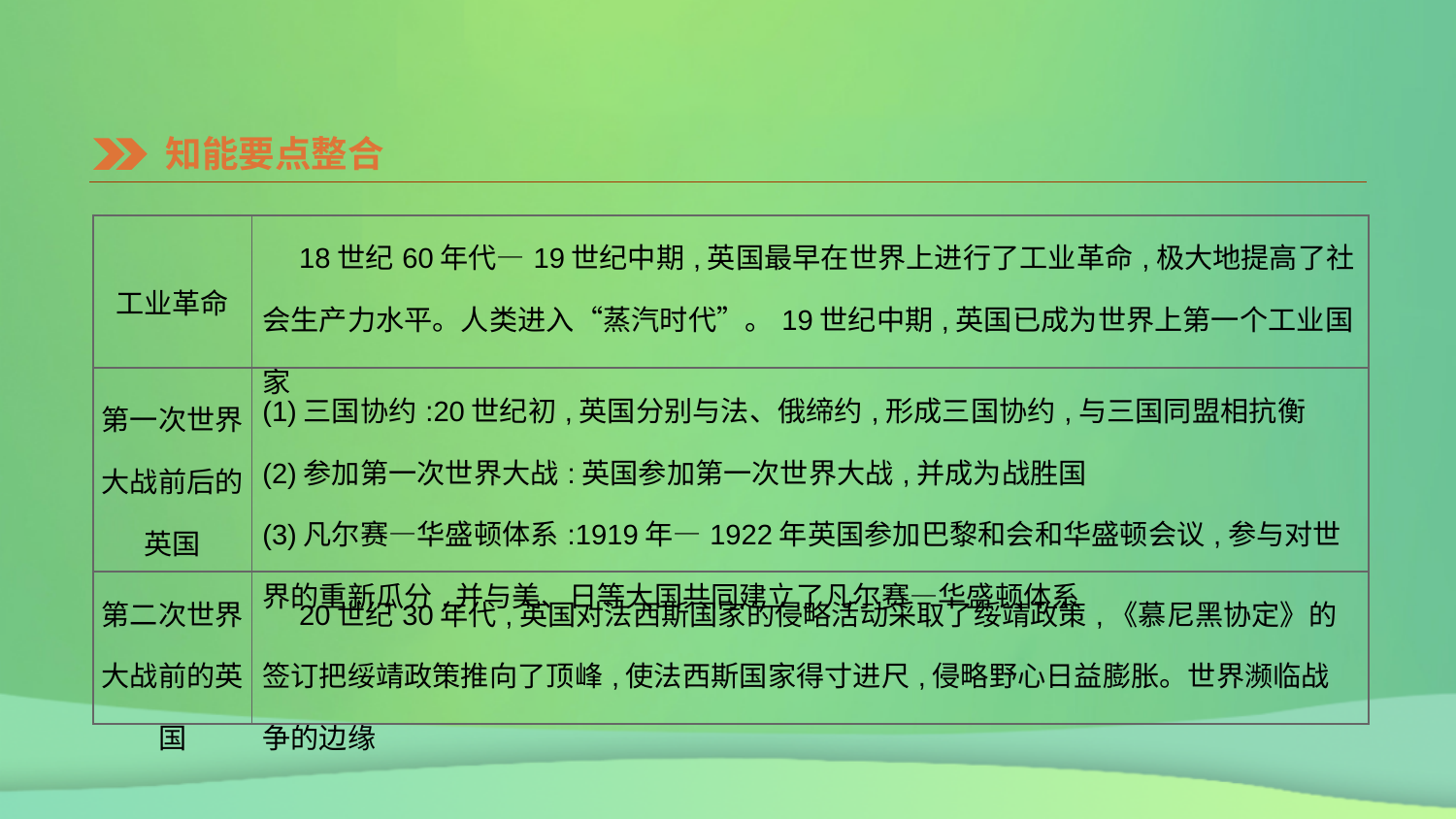

知能要点整合

| 工业革命 | 18世纪60年代—19世纪中期,英国最早在世界上进行了工业革命,极大地提高了社会生产力水平。人类进入“蒸汽时代”。19世纪中期,英国已成为世界上第一个工业国家 |
| --- | --- |
| 第一次世界 大战前后的 英国 | (1)三国协约:20世纪初,英国分别与法、俄缔约,形成三国协约,与三国同盟相抗衡 (2)参加第一次世界大战:英国参加第一次世界大战,并成为战胜国 (3)凡尔赛—华盛顿体系:1919年—1922年英国参加巴黎和会和华盛顿会议,参与对世界的重新瓜分,并与美、日等大国共同建立了凡尔赛—华盛顿体系 |
| 第二次世界 大战前的英国 | 20世纪30年代,英国对法西斯国家的侵略活动采取了绥靖政策,《慕尼黑协定》的签订把绥靖政策推向了顶峰,使法西斯国家得寸进尺,侵略野心日益膨胀。世界濒临战争的边缘 |